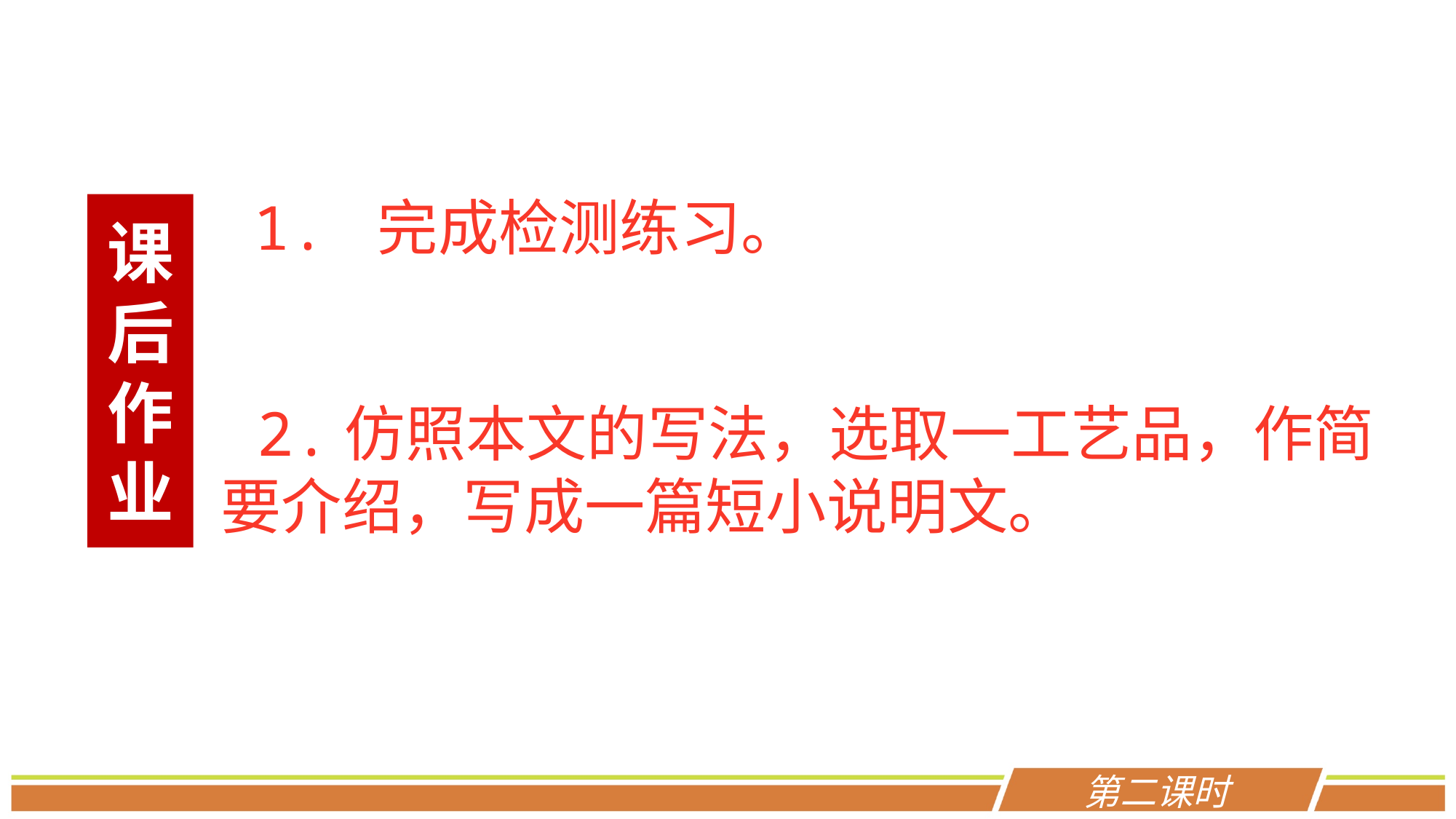

1. 完成检测练习。

 2.仿照本文的写法，选取一工艺品，作简要介绍，写成一篇短小说明文。
课后作业
第二课时